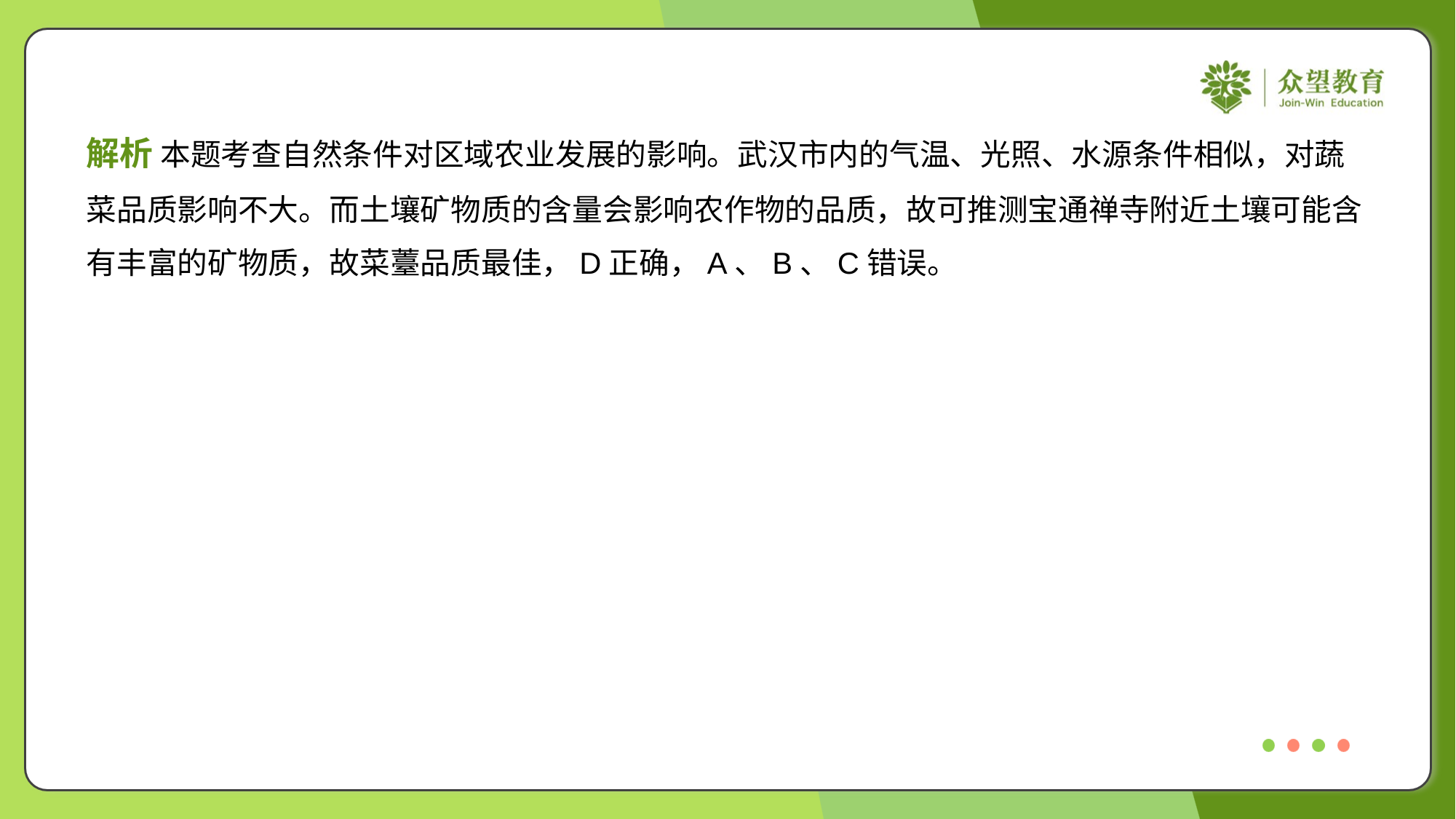

解析 本题考查自然条件对区域农业发展的影响。武汉市内的气温、光照、水源条件相似，对蔬
菜品质影响不大。而土壤矿物质的含量会影响农作物的品质，故可推测宝通禅寺附近土壤可能含
有丰富的矿物质，故菜薹品质最佳，D正确，A、B、C错误。